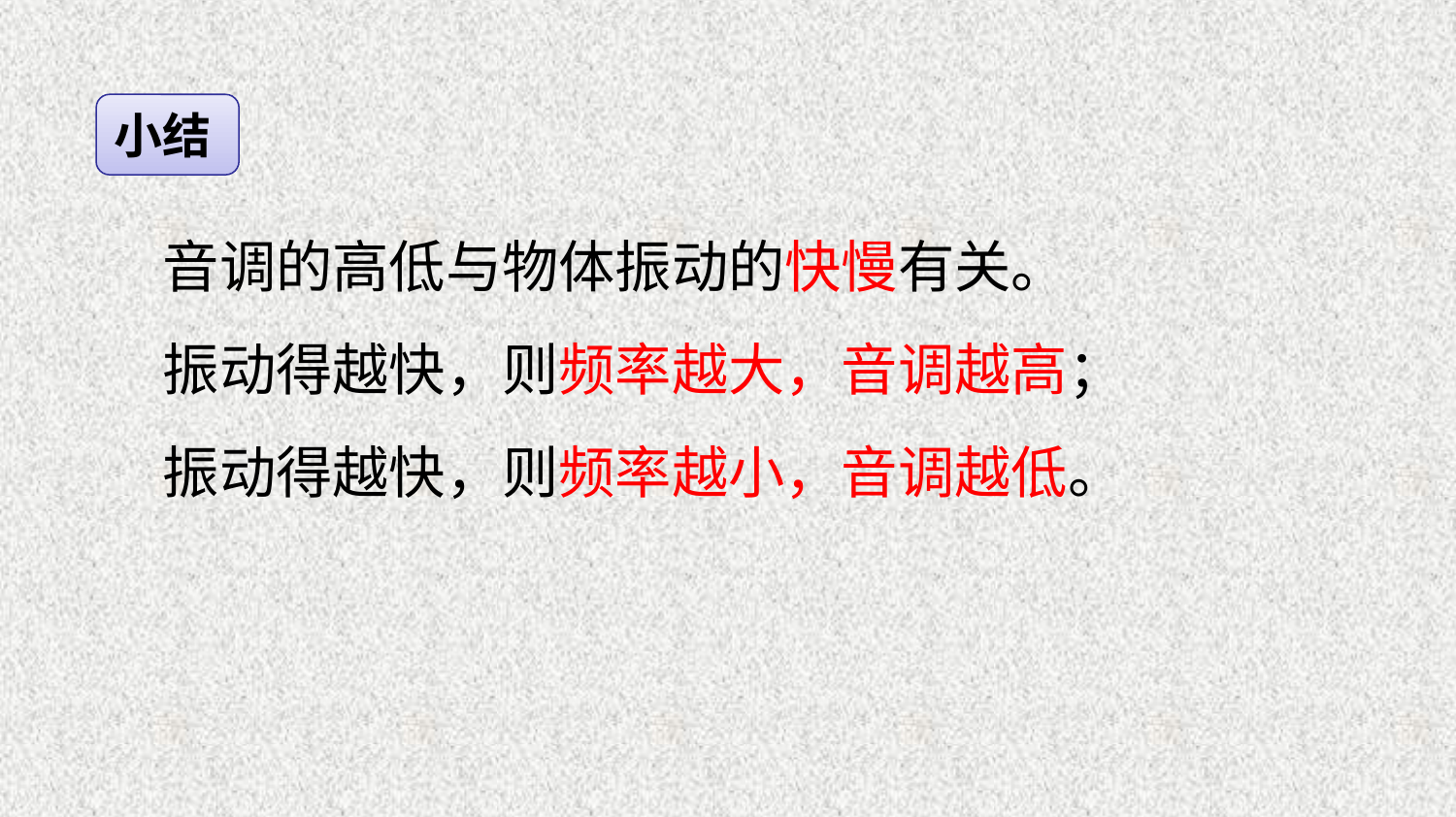

小结
音调的高低与物体振动的快慢有关。
振动得越快，则频率越大，音调越高；
振动得越快，则频率越小，音调越低。